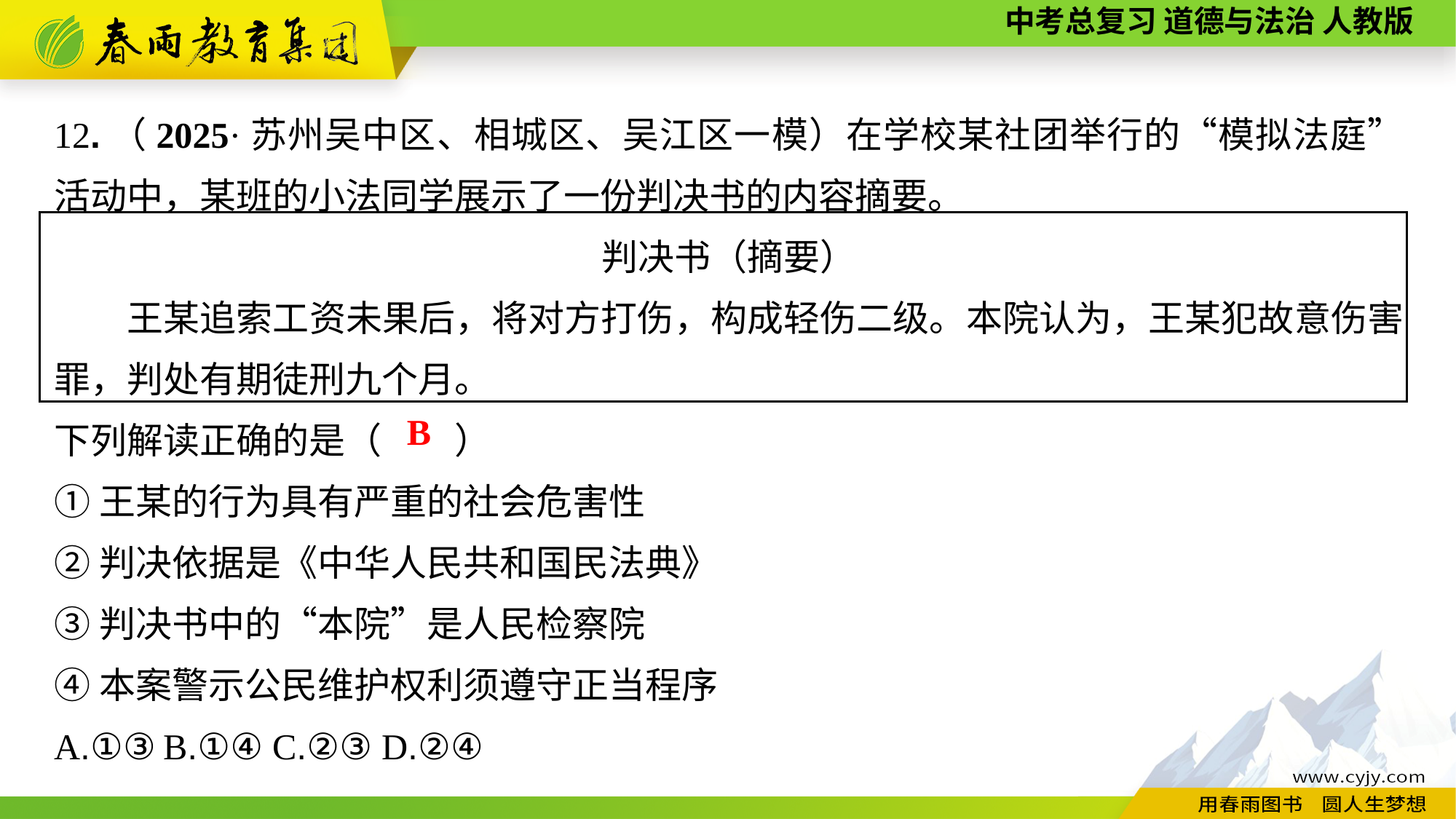

12.（2025·苏州吴中区、相城区、吴江区一模）在学校某社团举行的“模拟法庭”活动中，某班的小法同学展示了一份判决书的内容摘要。
判决书（摘要）
　　王某追索工资未果后，将对方打伤，构成轻伤二级。本院认为，王某犯故意伤害罪，判处有期徒刑九个月。
下列解读正确的是（　　）
①王某的行为具有严重的社会危害性
②判决依据是《中华人民共和国民法典》
③判决书中的“本院”是人民检察院
④本案警示公民维护权利须遵守正当程序
A.①③	B.①④	C.②③	D.②④

B